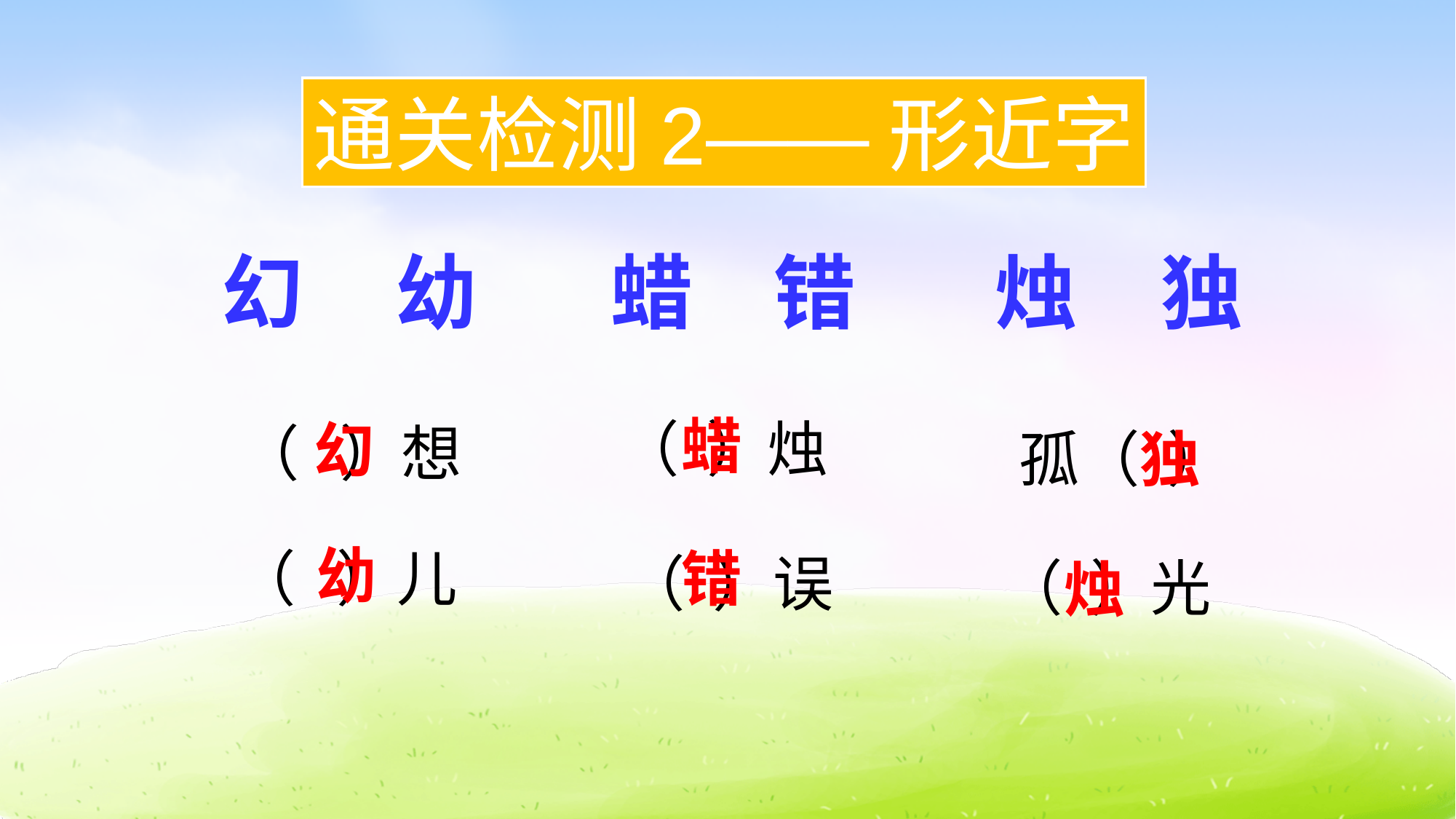

通关检测2——形近字
幻
幼
蜡
错
烛
独
蜡
（  ）烛
幻
（   ）想
孤（  ）
独
幼
错
（   ）儿
（  ）误
（  ）光
烛